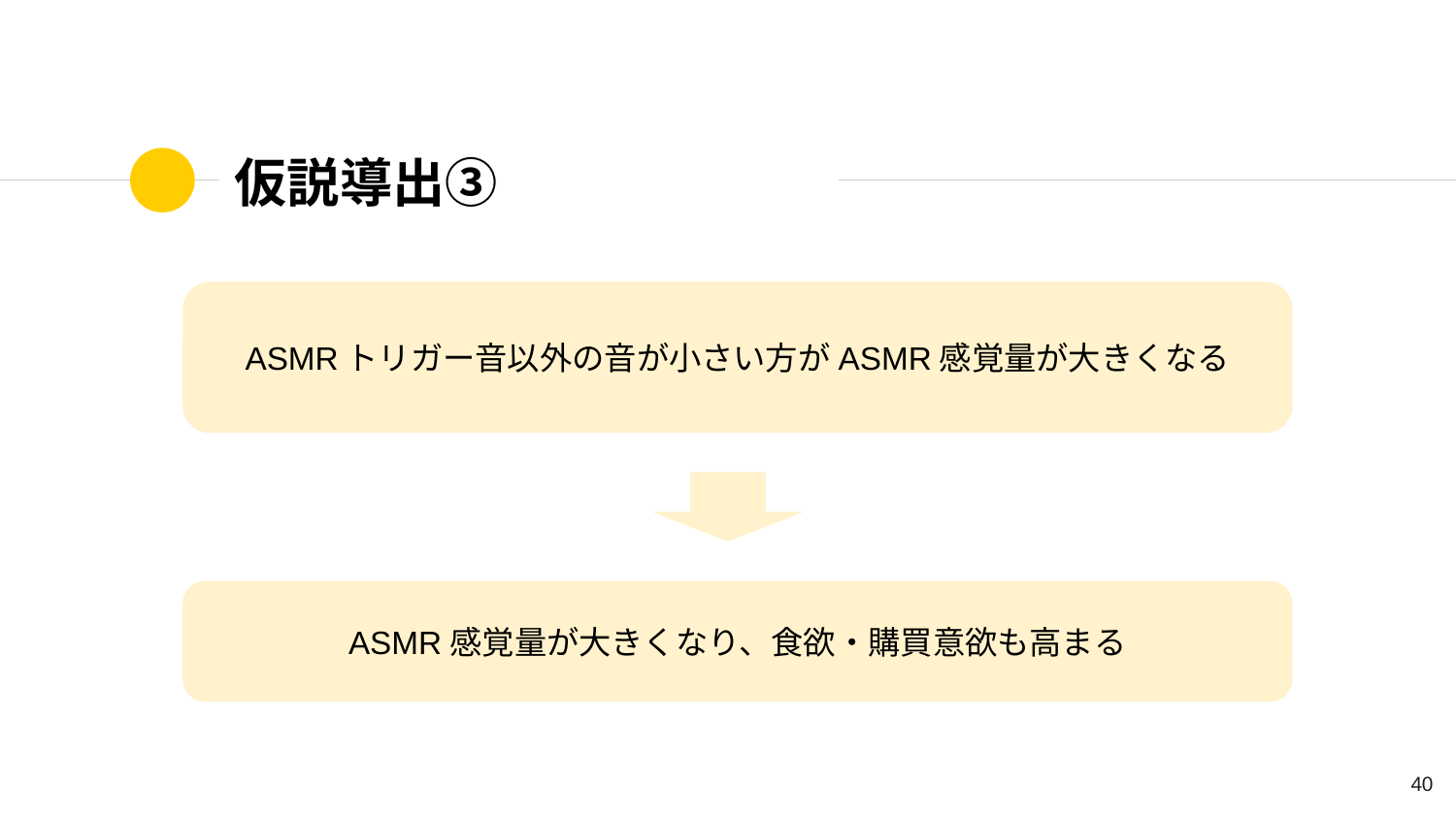

# 仮説導出③
ASMRトリガー音以外の音が小さい方がASMR感覚量が大きくなる

ASMR感覚量が大きくなり、食欲・購買意欲も高まる
40